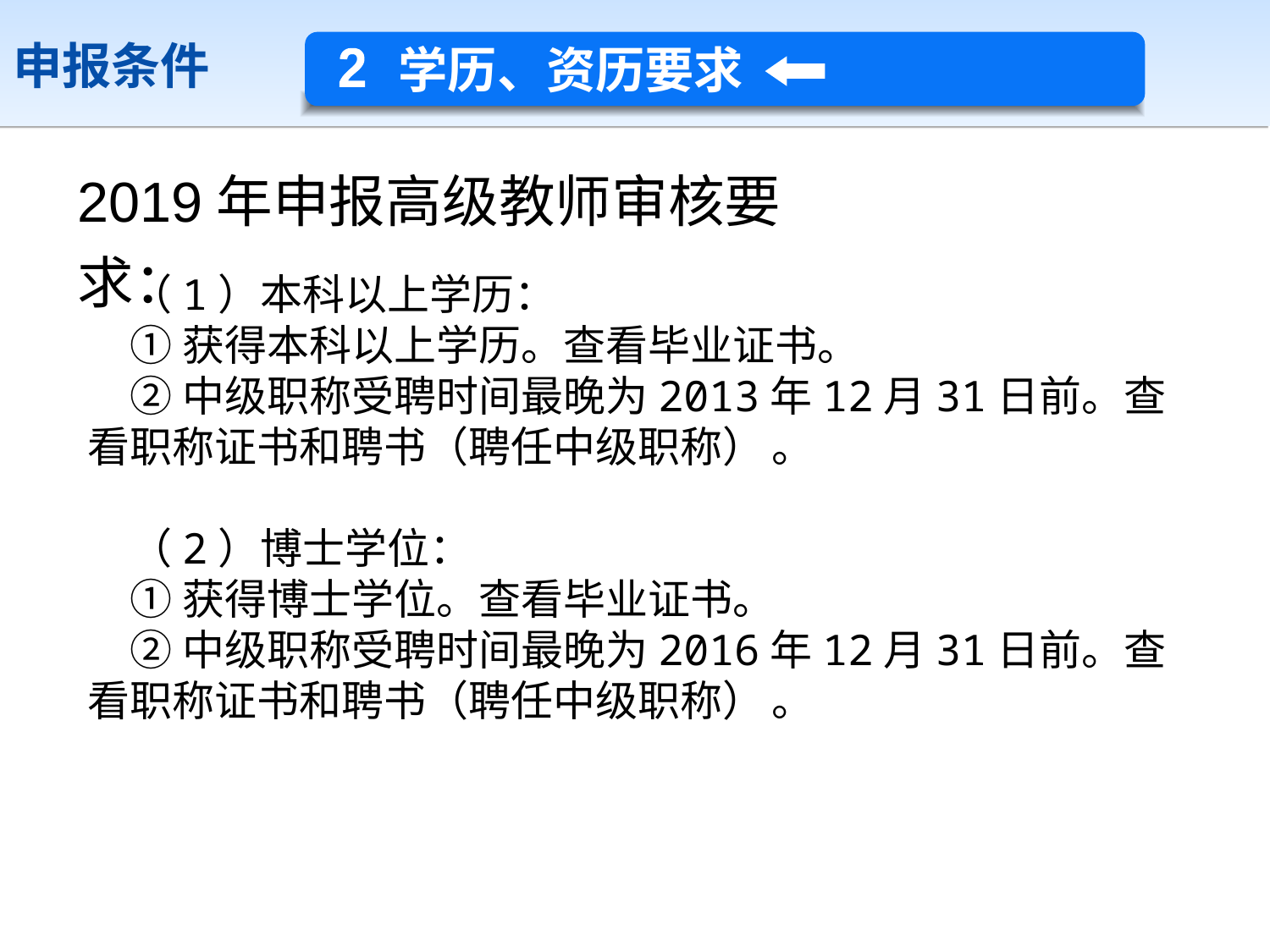

申报条件

学历、资历要求
2

2019年申报高级教师审核要求：

（1）本科以上学历：
①获得本科以上学历。查看毕业证书。
②中级职称受聘时间最晚为2013年12月31日前。查看职称证书和聘书（聘任中级职称） 。

（2）博士学位：
①获得博士学位。查看毕业证书。
②中级职称受聘时间最晚为2016年12月31日前。查看职称证书和聘书（聘任中级职称） 。